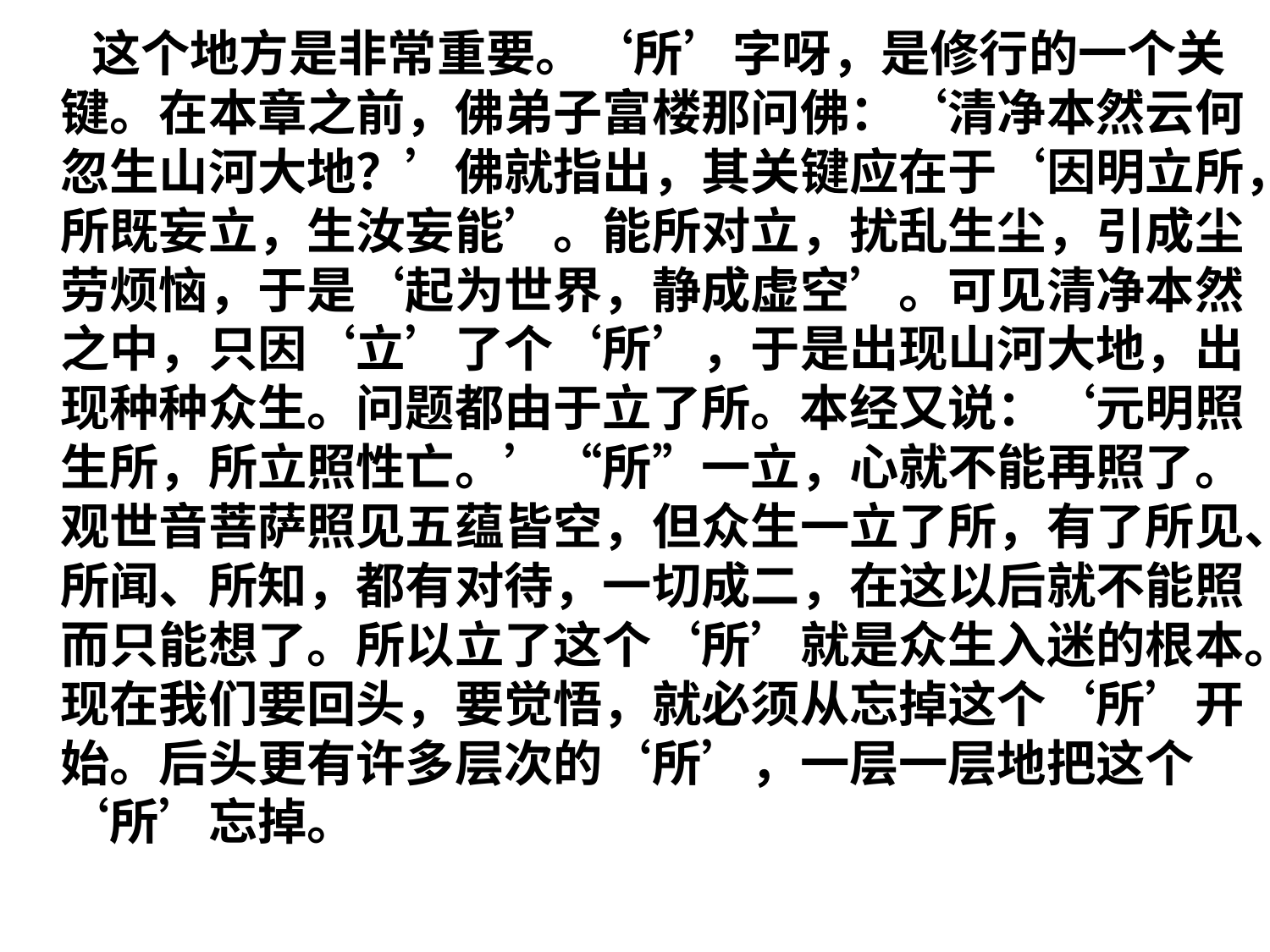

这个地方是非常重要。‘所’字呀，是修行的一个关键。在本章之前，佛弟子富楼那问佛：‘清净本然云何忽生山河大地？’佛就指出，其关键应在于‘因明立所，所既妄立，生汝妄能’。能所对立，扰乱生尘，引成尘劳烦恼，于是‘起为世界，静成虚空’。可见清净本然之中，只因‘立’了个‘所’，于是出现山河大地，出现种种众生。问题都由于立了所。本经又说：‘元明照生所，所立照性亡。’“所”一立，心就不能再照了。观世音菩萨照见五蕴皆空，但众生一立了所，有了所见、所闻、所知，都有对待，一切成二，在这以后就不能照而只能想了。所以立了这个‘所’就是众生入迷的根本。现在我们要回头，要觉悟，就必须从忘掉这个‘所’开始。后头更有许多层次的‘所’，一层一层地把这个‘所’忘掉。